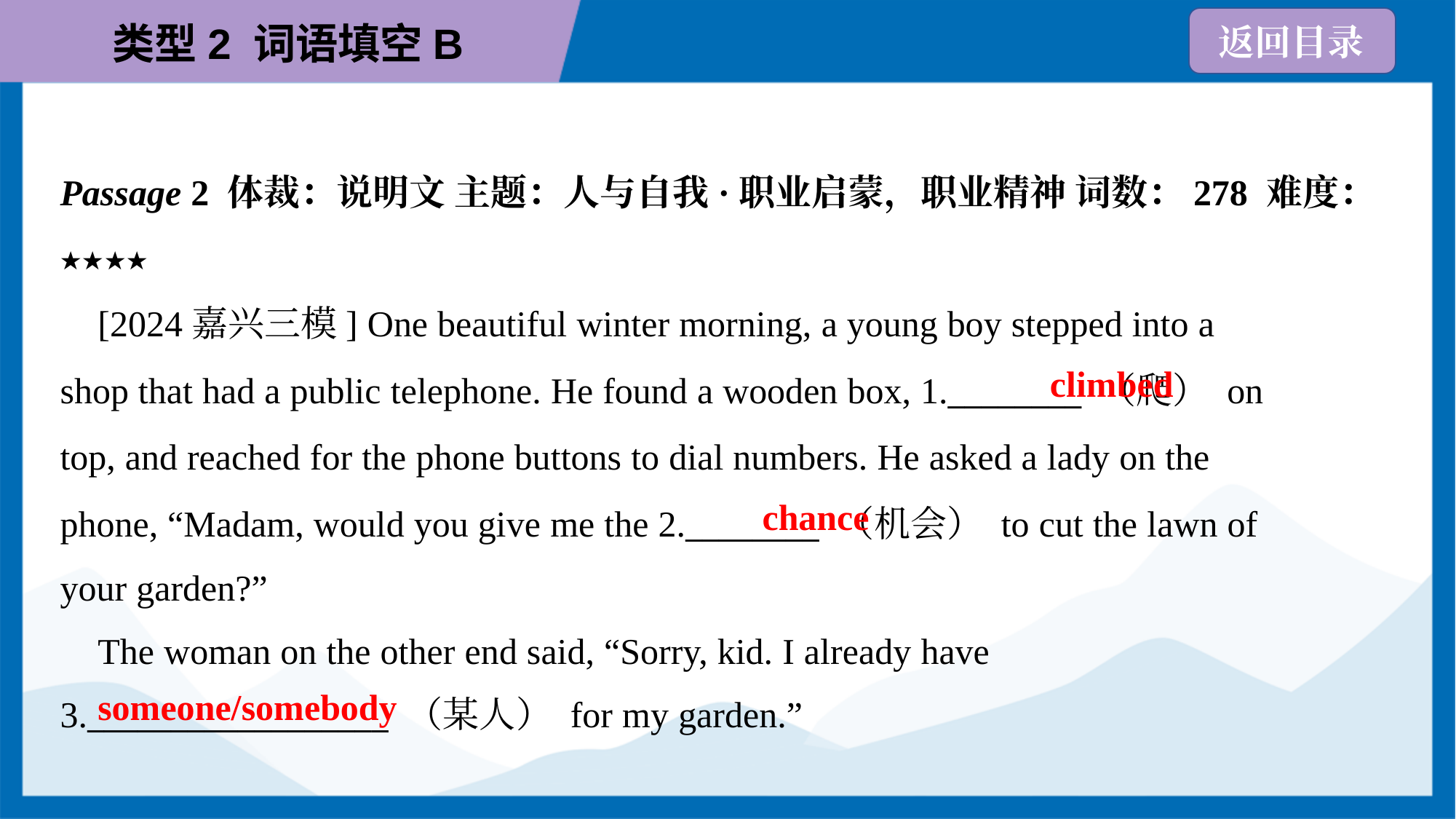

Passage 2 体裁：说明文 主题：人与自我·职业启蒙，职业精神 词数：278 难度：
★★★★
    [2024嘉兴三模] One beautiful winter morning, a young boy stepped into a
shop that had a public telephone. He found a wooden box, 1.________ （爬） on
top, and reached for the phone buttons to dial numbers. He asked a lady on the
phone, “Madam, would you give me the 2.________ （机会） to cut the lawn of
your garden?”
climbed
chance
    The woman on the other end said, “Sorry, kid. I already have
3.__________________ （某人） for my garden.”
someone/somebody